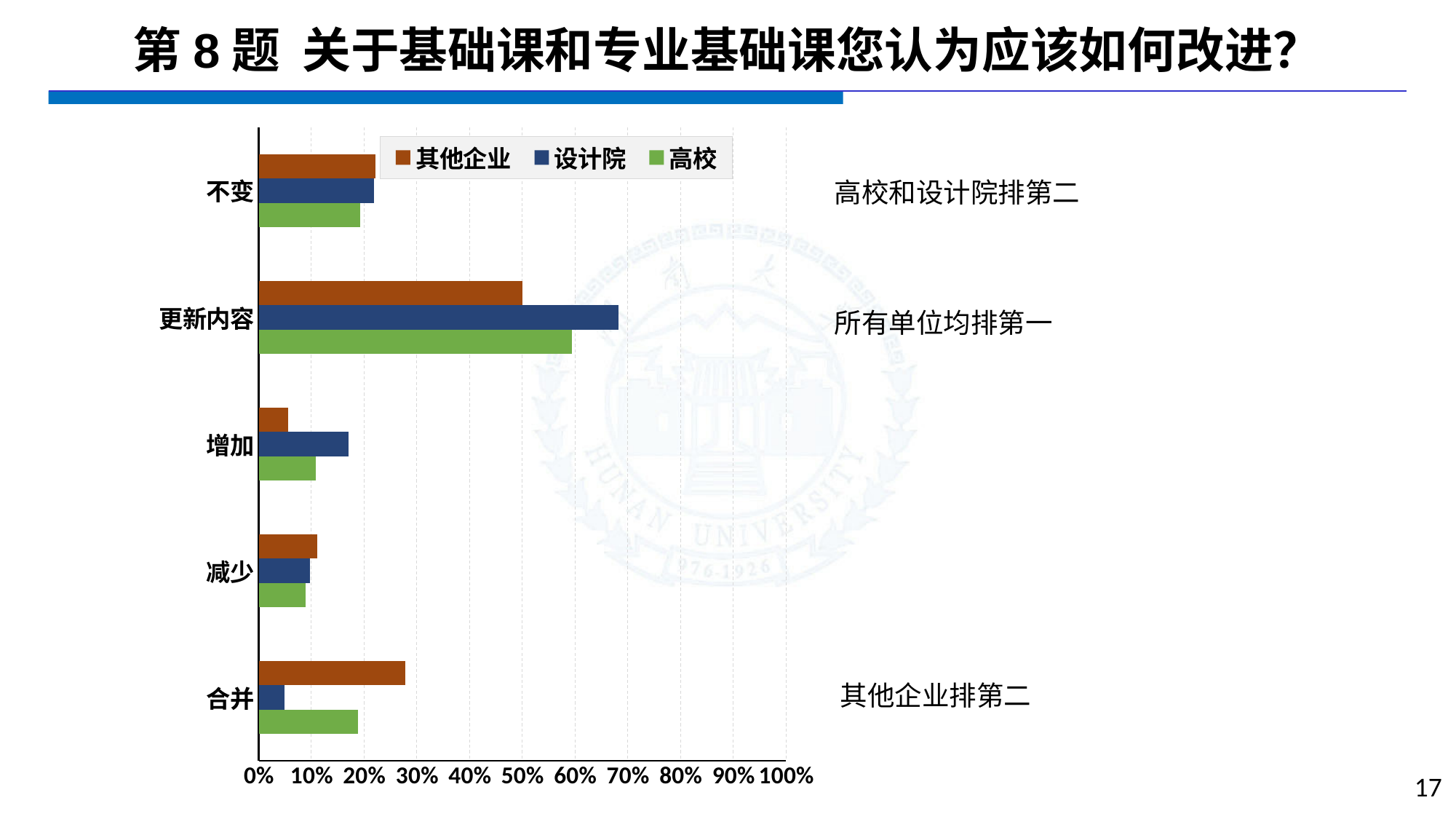

# 第8题  关于基础课和专业基础课您认为应该如何改进？

### Chart

| Category | 高校 | 设计院 | 其他企业 |
|---|---|---|---|
| 合并 | 0.1881 | 0.0488 | 0.2778 |
| 减少 | 0.0891 | 0.0976 | 0.1111 |
| 增加 | 0.1089 | 0.1707 | 0.0556 |
| 更新内容 | 0.5941 | 0.6829 | 0.5 |
| 不变 | 0.1931 | 0.2195 | 0.2222 |
高校和设计院排第二
所有单位均排第一
其他企业排第二
17